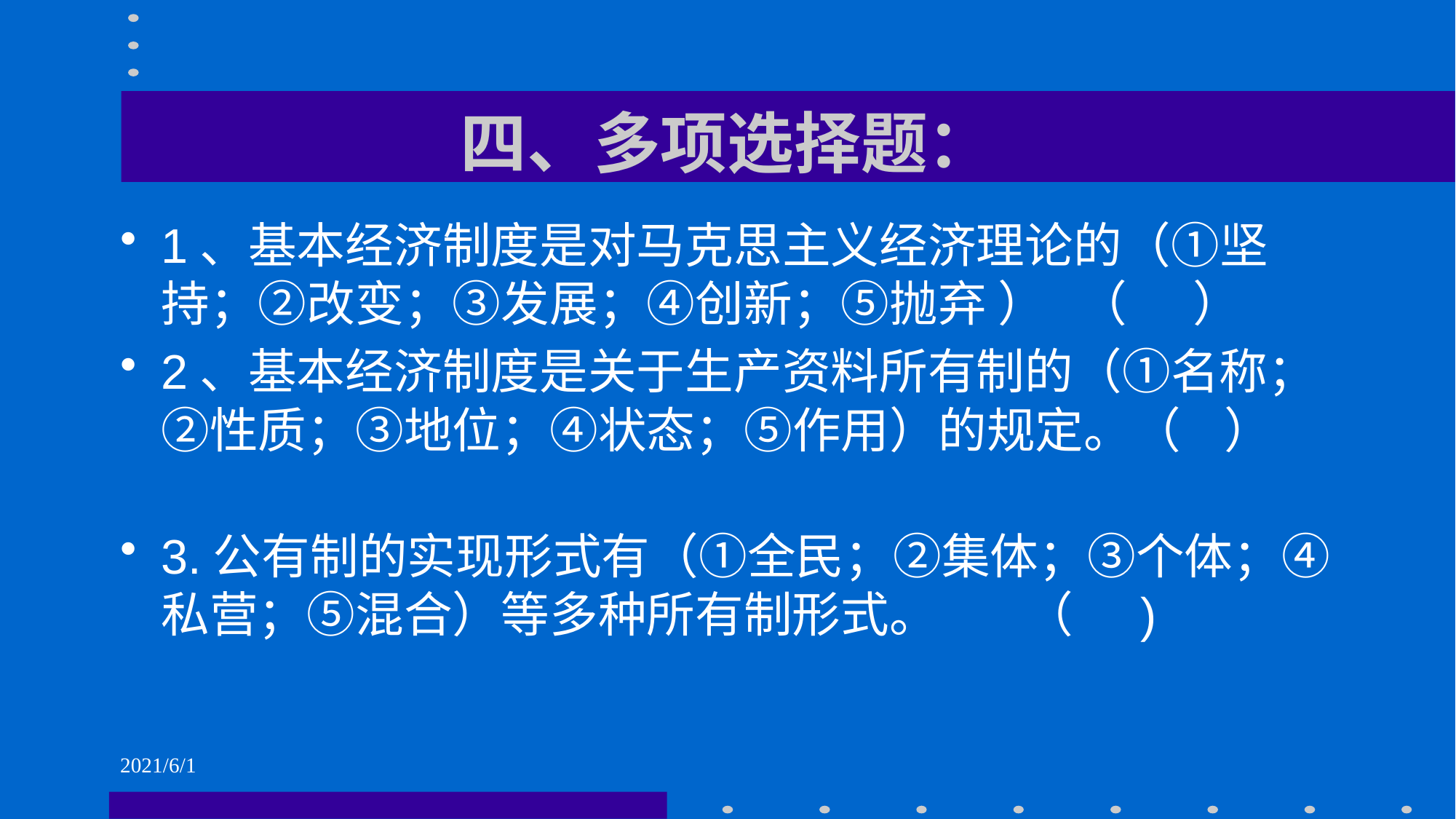

# 四、多项选择题：
1、基本经济制度是对马克思主义经济理论的（①坚持；②改变；③发展；④创新；⑤抛弃 ）   （      ）
2、基本经济制度是关于生产资料所有制的（①名称；②性质；③地位；④状态；⑤作用）的规定。（    ）
3.公有制的实现形式有（①全民；②集体；③个体；④私营；⑤混合）等多种所有制形式。        （     )
2021/6/1